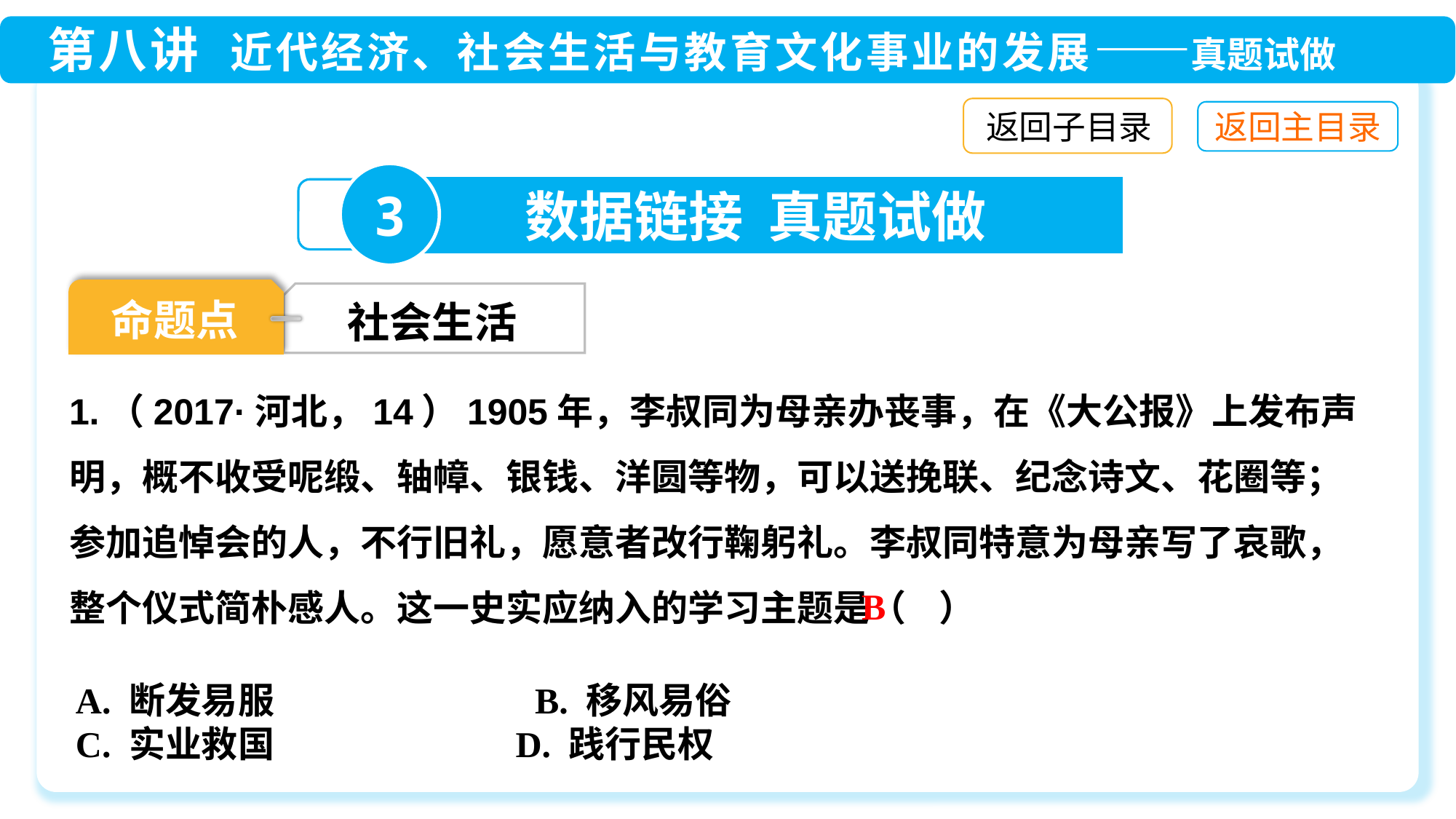

返回子目录

3
数据链接  真题试做

命题点
社会生活

1.（2017·河北，14）1905年，李叔同为母亲办丧事，在《大公报》上发布声明，概不收受呢缎、轴幛、银钱、洋圆等物，可以送挽联、纪念诗文、花圈等；参加追悼会的人，不行旧礼，愿意者改行鞠躬礼。李叔同特意为母亲写了哀歌，整个仪式简朴感人。这一史实应纳入的学习主题是（    ）
B
A. 断发易服　　　             　B. 移风易俗
C. 实业救国	                          D. 践行民权